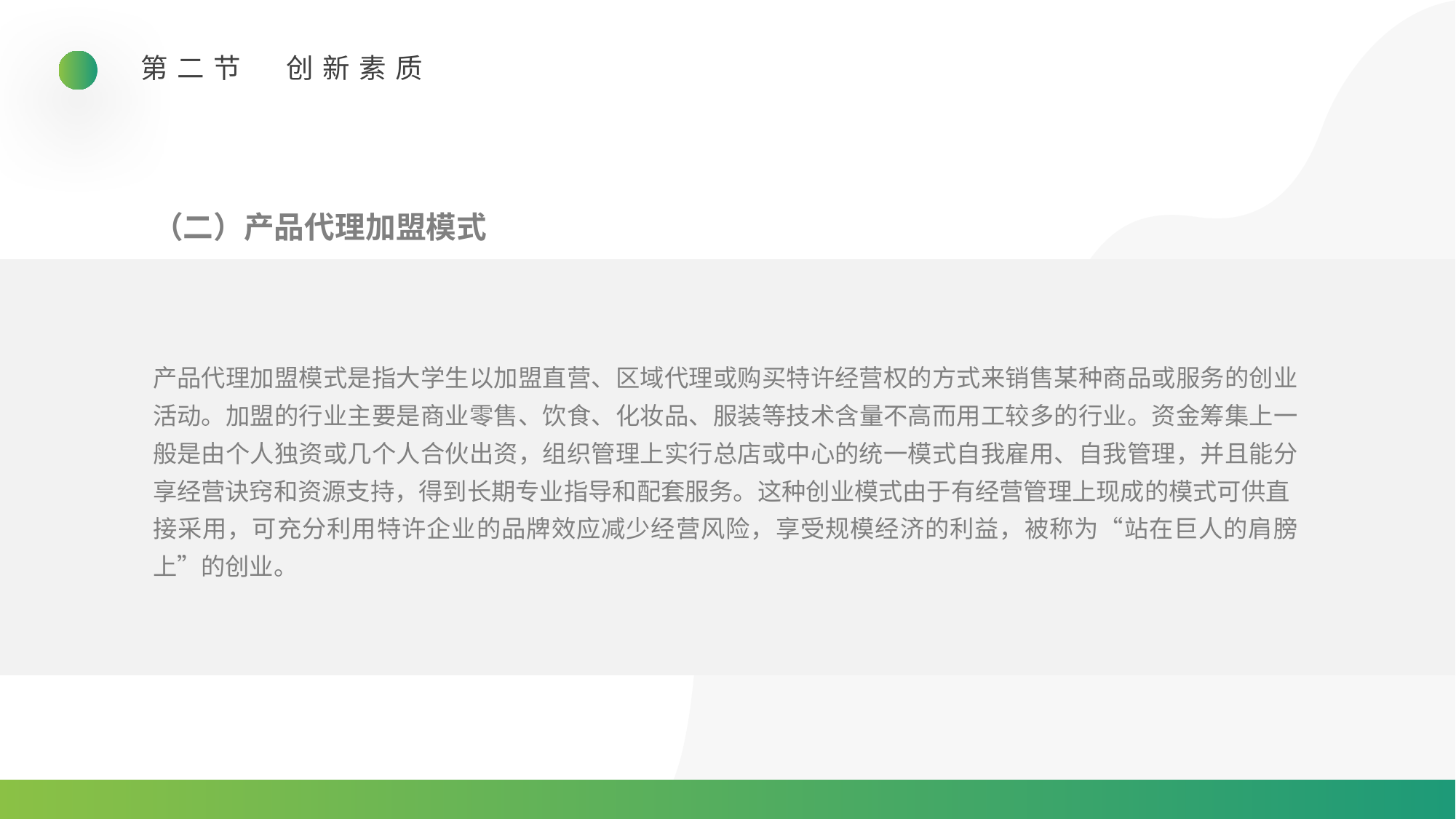

第二节　创新素质
（二）产品代理加盟模式

产品代理加盟模式是指大学生以加盟直营、区域代理或购买特许经营权的方式来销售某种商品或服务的创业活动。加盟的行业主要是商业零售、饮食、化妆品、服装等技术含量不高而用工较多的行业。资金筹集上一般是由个人独资或几个人合伙出资，组织管理上实行总店或中心的统一模式自我雇用、自我管理，并且能分享经营诀窍和资源支持，得到长期专业指导和配套服务。这种创业模式由于有经营管理上现成的模式可供直
接采用，可充分利用特许企业的品牌效应减少经营风险，享受规模经济的利益，被称为“站在巨人的肩膀上”的创业。